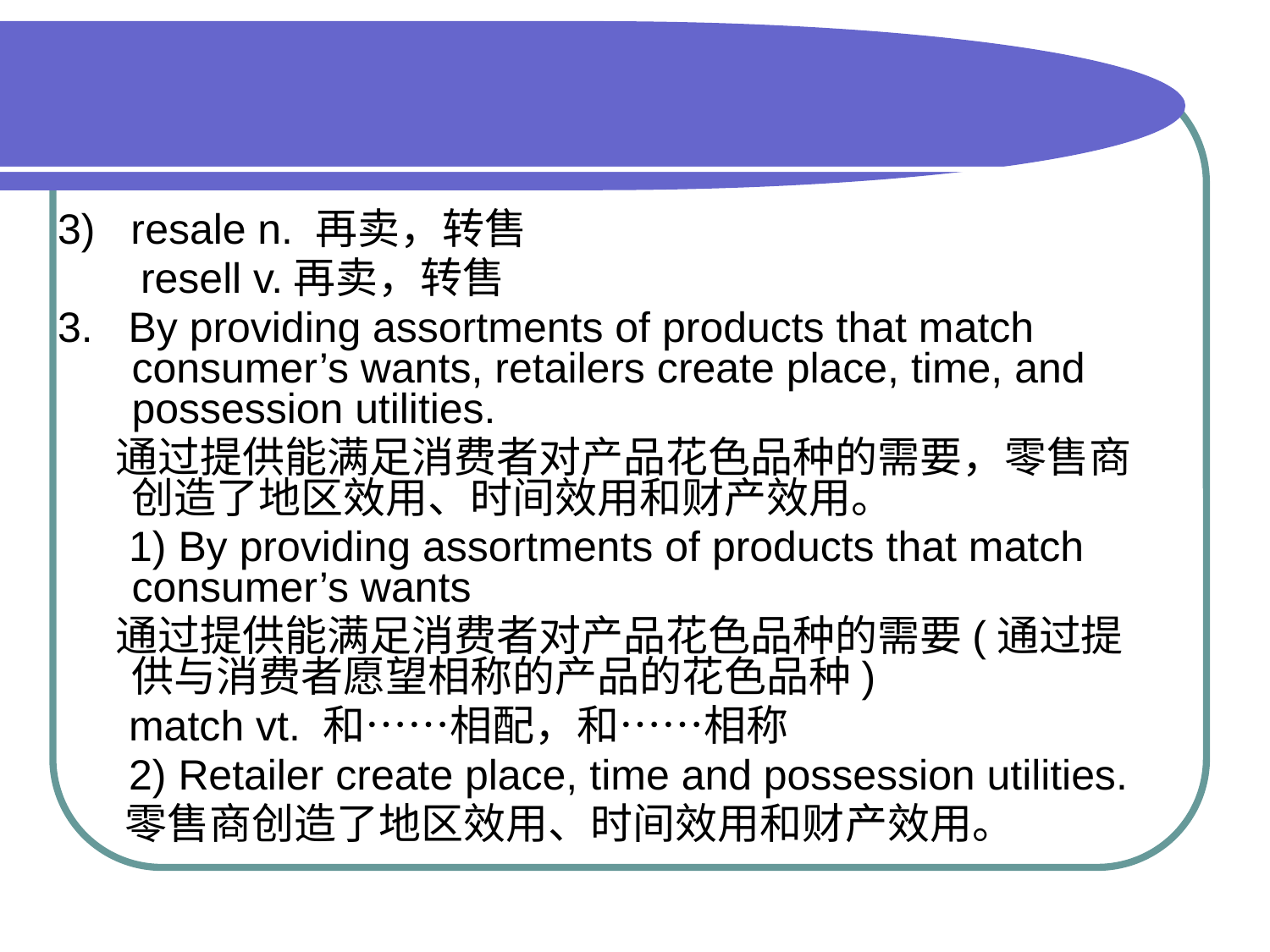

3)   resale n. 再卖，转售
       resell v.再卖，转售
3.   By providing assortments of products that match consumer’s wants, retailers create place, time, and possession utilities.
     通过提供能满足消费者对产品花色品种的需要，零售商创造了地区效用、时间效用和财产效用。
      1) By providing assortments of products that match consumer’s wants
     通过提供能满足消费者对产品花色品种的需要(通过提供与消费者愿望相称的产品的花色品种)
      match vt. 和……相配，和……相称
      2) Retailer create place, time and possession utilities.
      零售商创造了地区效用、时间效用和财产效用。